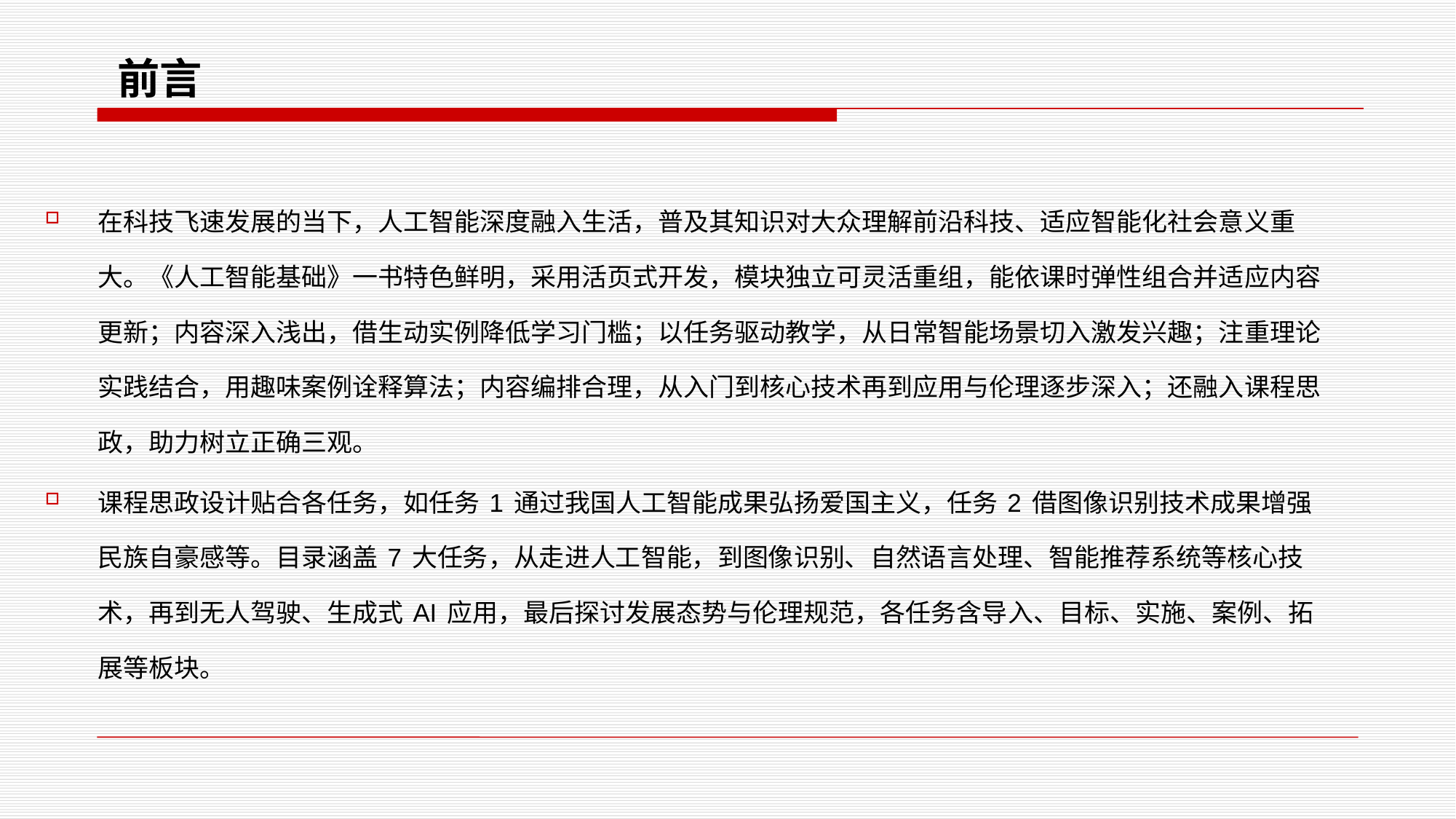

#
前言
在科技飞速发展的当下，人工智能深度融入生活，普及其知识对大众理解前沿科技、适应智能化社会意义重大。《人工智能基础》一书特色鲜明，采用活页式开发，模块独立可灵活重组，能依课时弹性组合并适应内容更新；内容深入浅出，借生动实例降低学习门槛；以任务驱动教学，从日常智能场景切入激发兴趣；注重理论实践结合，用趣味案例诠释算法；内容编排合理，从入门到核心技术再到应用与伦理逐步深入；还融入课程思政，助力树立正确三观。
课程思政设计贴合各任务，如任务 1 通过我国人工智能成果弘扬爱国主义，任务 2 借图像识别技术成果增强民族自豪感等。目录涵盖 7 大任务，从走进人工智能，到图像识别、自然语言处理、智能推荐系统等核心技术，再到无人驾驶、生成式 AI 应用，最后探讨发展态势与伦理规范，各任务含导入、目标、实施、案例、拓展等板块。